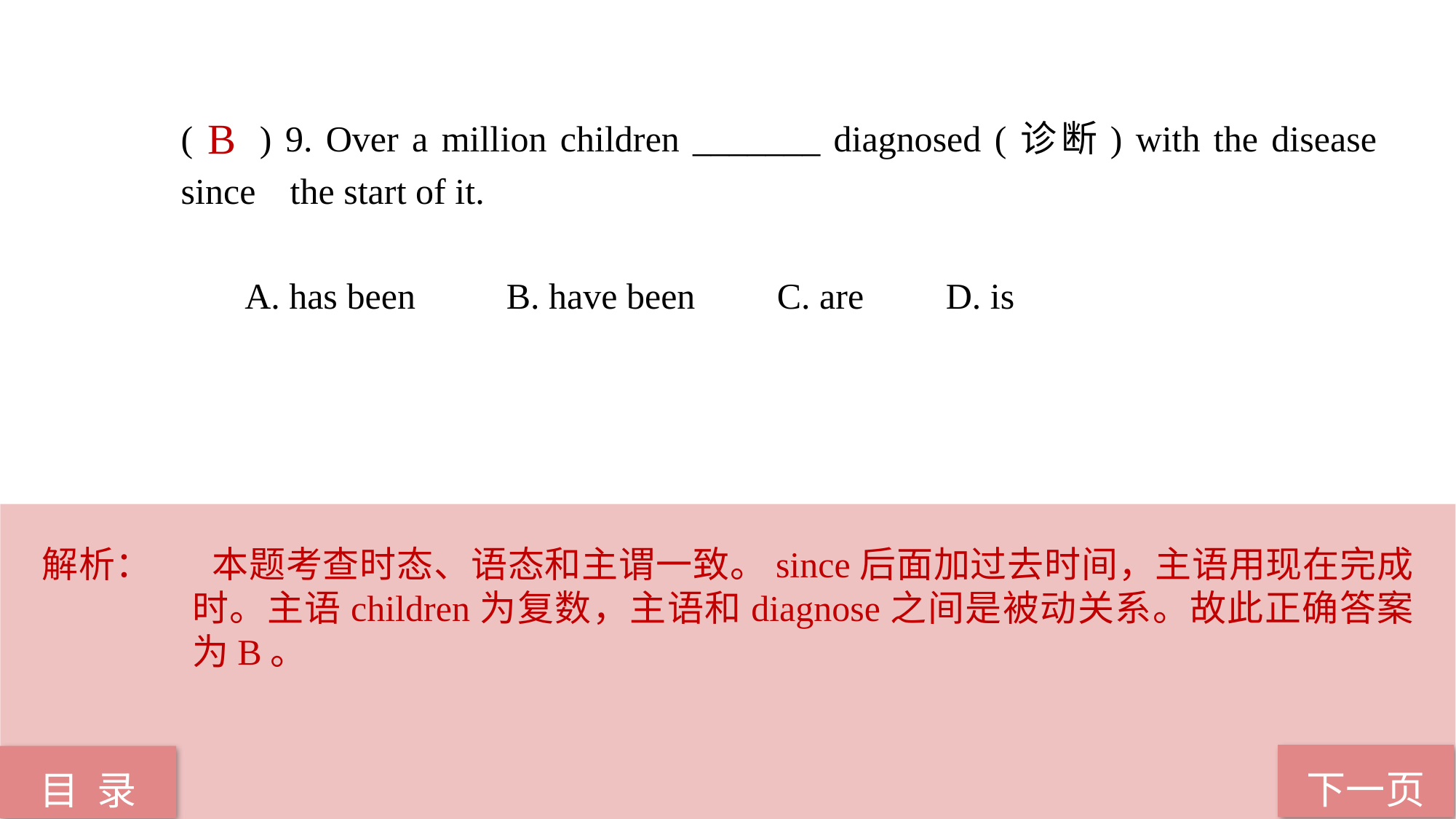

(     ) 9. Over a million children _______ diagnosed (诊断) with the disease since 	the start of it.

       A. has been          B. have been         C. are         D. is
B
解析：	  本题考查时态、语态和主谓一致。since后面加过去时间，主语用现在完成时。主语children为复数，主语和diagnose之间是被动关系。故此正确答案为B。